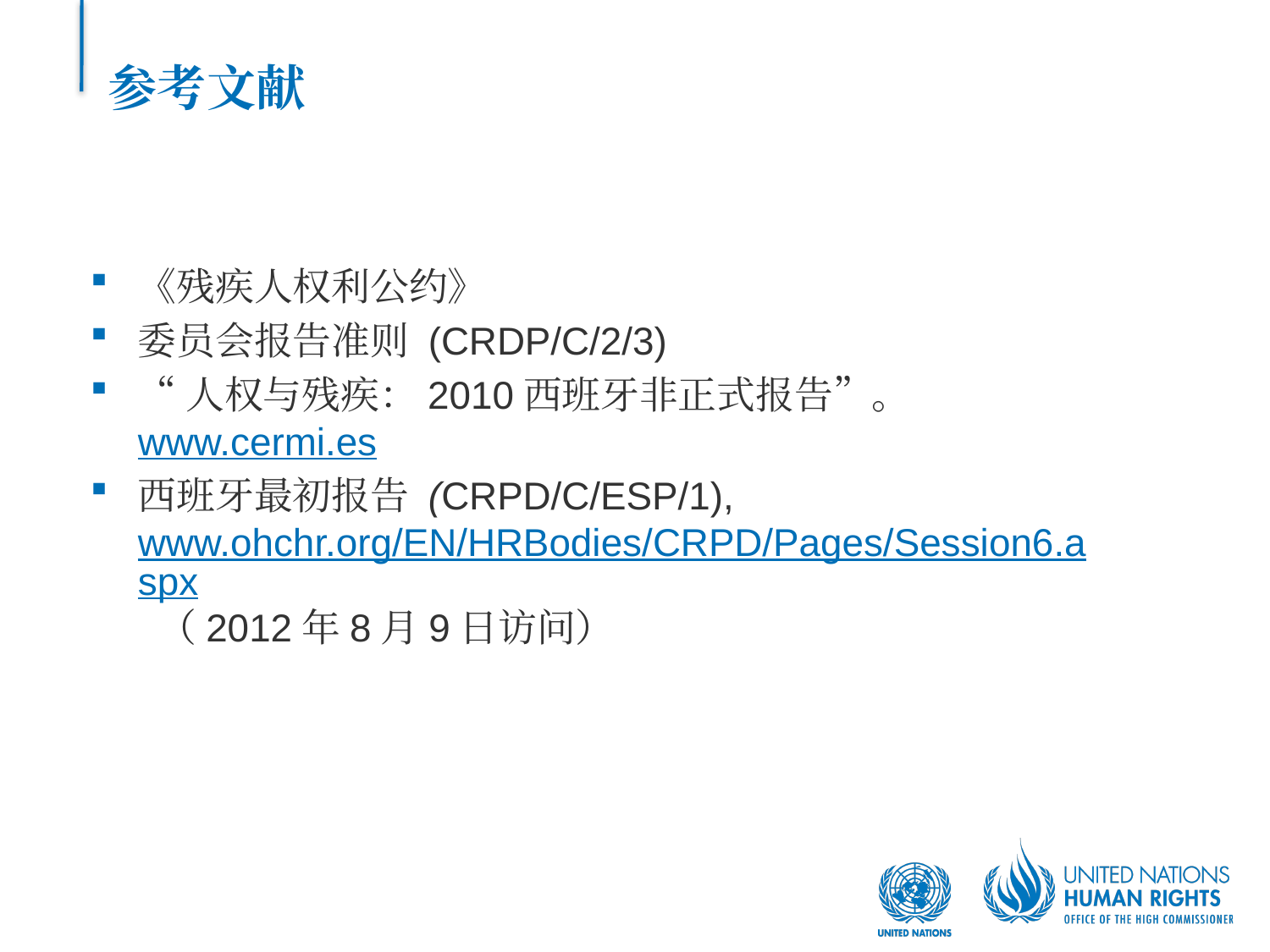

# 参考文献
《残疾人权利公约》
委员会报告准则 (CRDP/C/2/3)
“人权与残疾：2010西班牙非正式报告”。www.cermi.es
西班牙最初报告 (CRPD/C/ESP/1), www.ohchr.org/EN/HRBodies/CRPD/Pages/Session6.aspx （2012年8月9日访问）